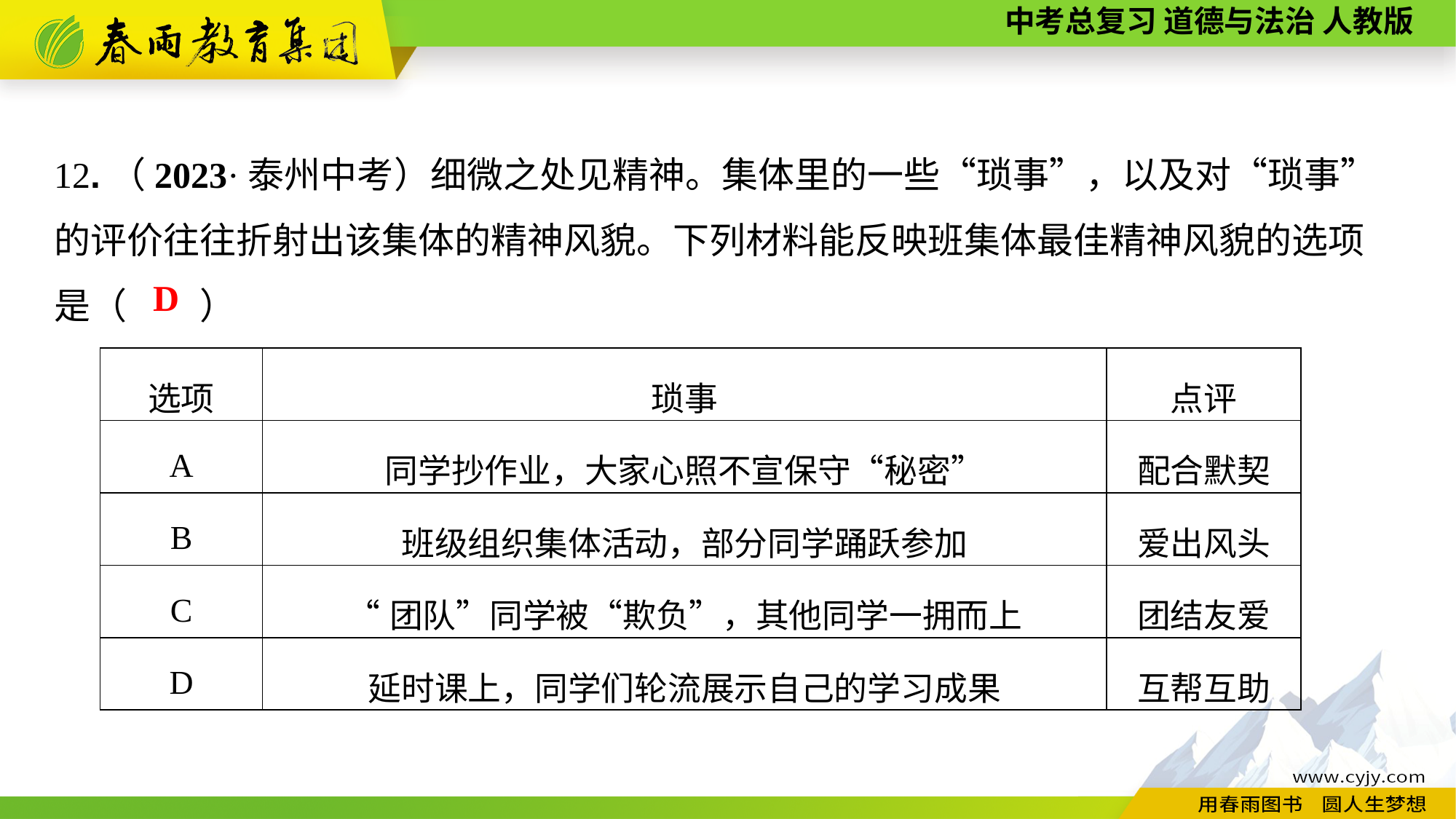

12.（2023·泰州中考）细微之处见精神。集体里的一些“琐事”，以及对“琐事”的评价往往折射出该集体的精神风貌。下列材料能反映班集体最佳精神风貌的选项
是（　　）
D
| 选项 | 琐事 | 点评 |
| --- | --- | --- |
| A | 同学抄作业，大家心照不宣保守“秘密” | 配合默契 |
| B | 班级组织集体活动，部分同学踊跃参加 | 爱出风头 |
| C | “团队”同学被“欺负”，其他同学一拥而上 | 团结友爱 |
| D | 延时课上，同学们轮流展示自己的学习成果 | 互帮互助 |